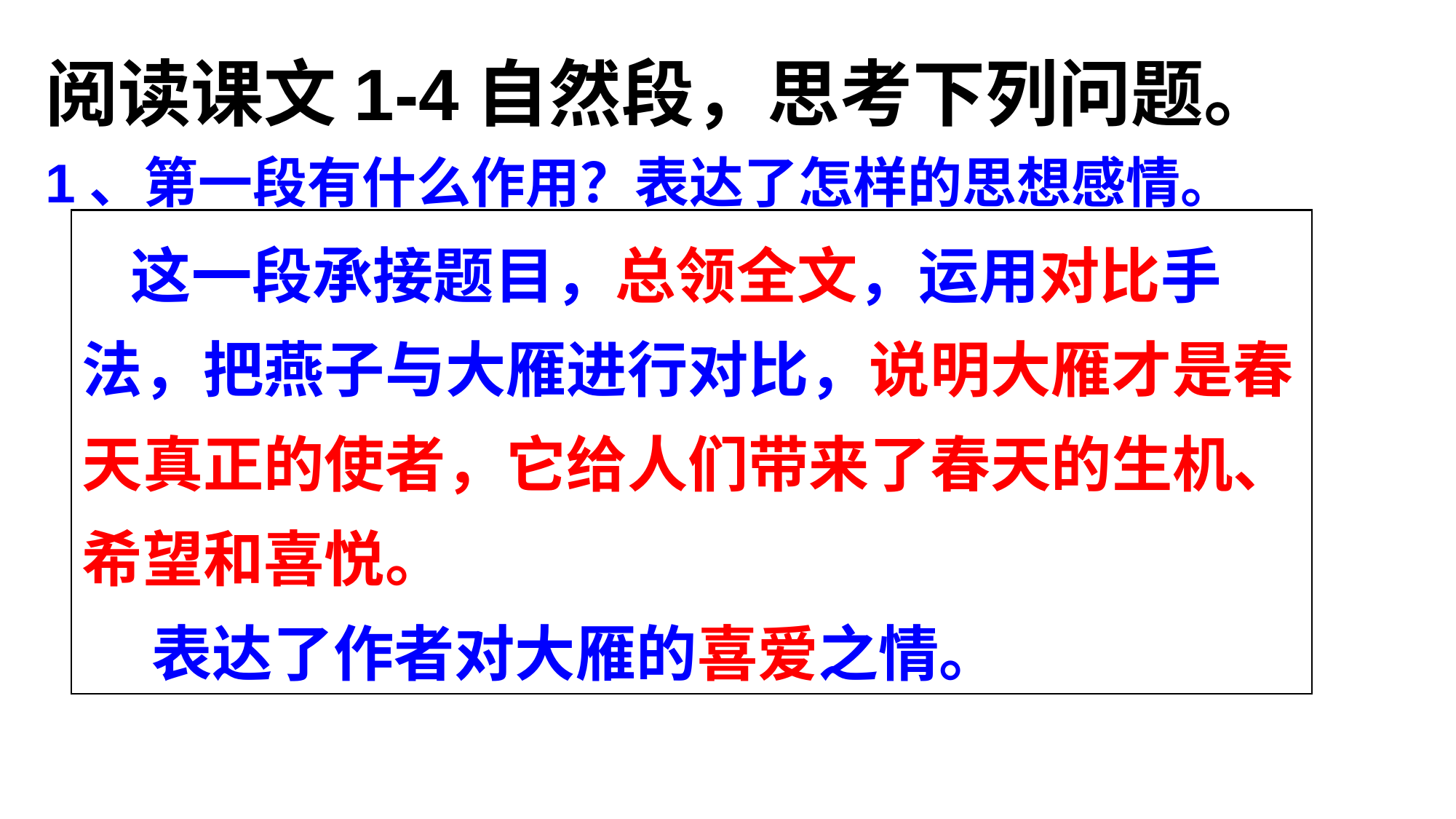

阅读课文1-4自然段，思考下列问题。
1、第一段有什么作用？表达了怎样的思想感情。

    这一段承接题目，总领全文，运用对比手法，把燕子与大雁进行对比，说明大雁才是春天真正的使者，它给人们带来了春天的生机、希望和喜悦。
    表达了作者对大雁的喜爱之情。